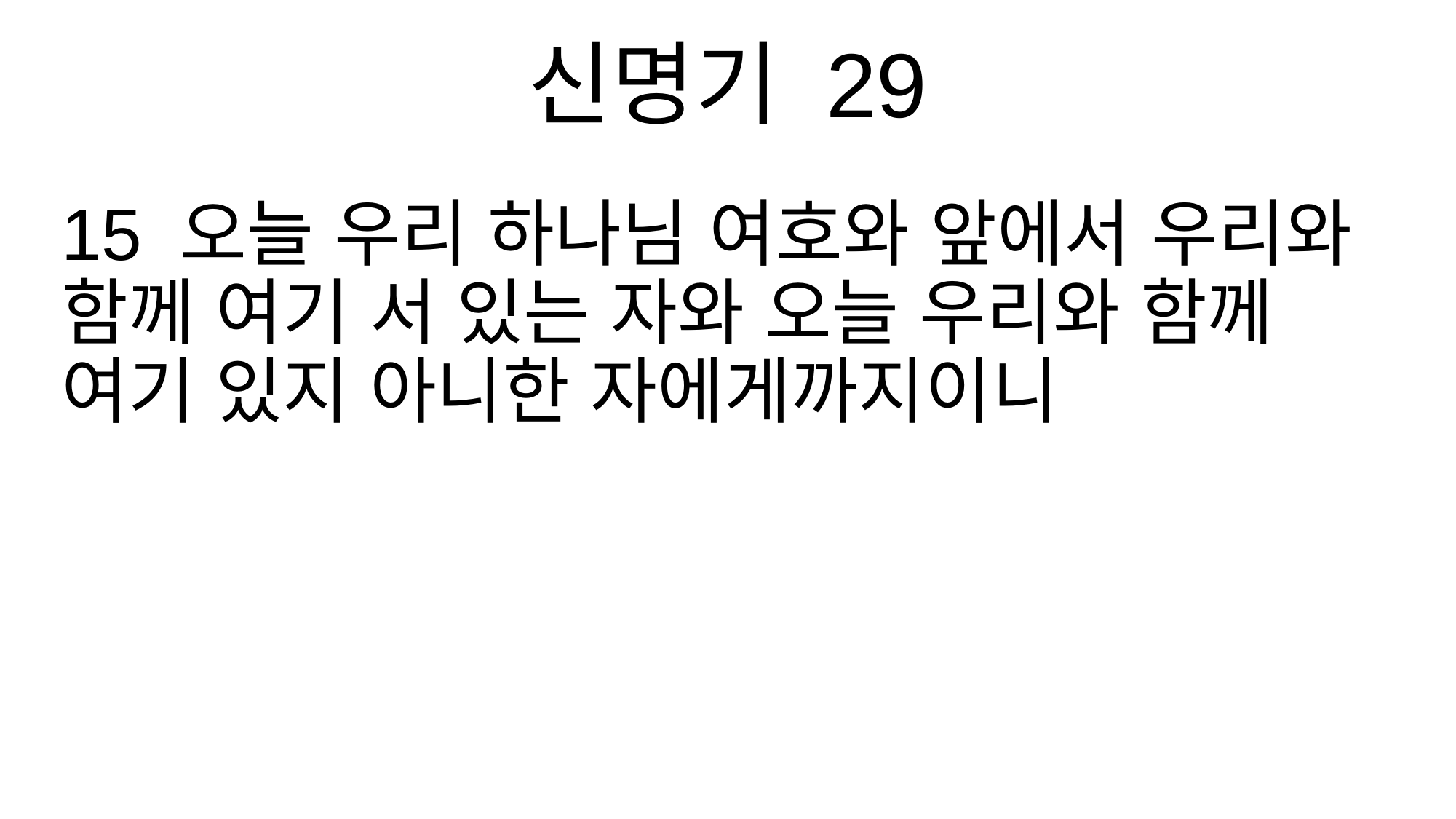

신명기 29
15 오늘 우리 하나님 여호와 앞에서 우리와 함께 여기 서 있는 자와 오늘 우리와 함께 여기 있지 아니한 자에게까지이니